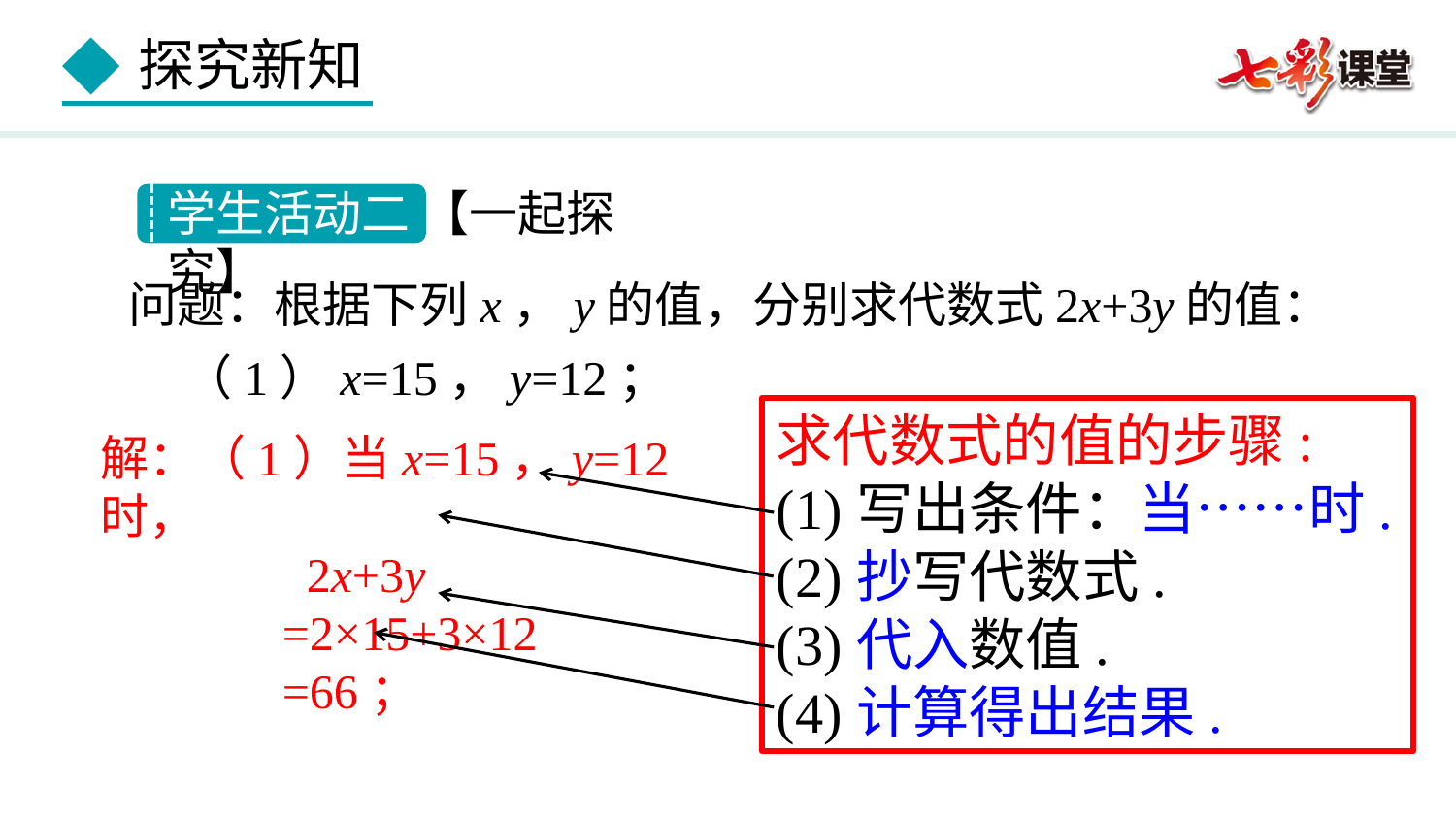

学生活动二 【一起探究】

问题：根据下列x，y的值，分别求代数式2x+3y的值：
    （1）x=15，y=12；
求代数式的值的步骤:
(1)写出条件：当……时.
(2)抄写代数式.
(3)代入数值.
(4)计算得出结果.
解：（1）当x=15，y=12时，
                 2x+3y
               =2×15+3×12
               =66；